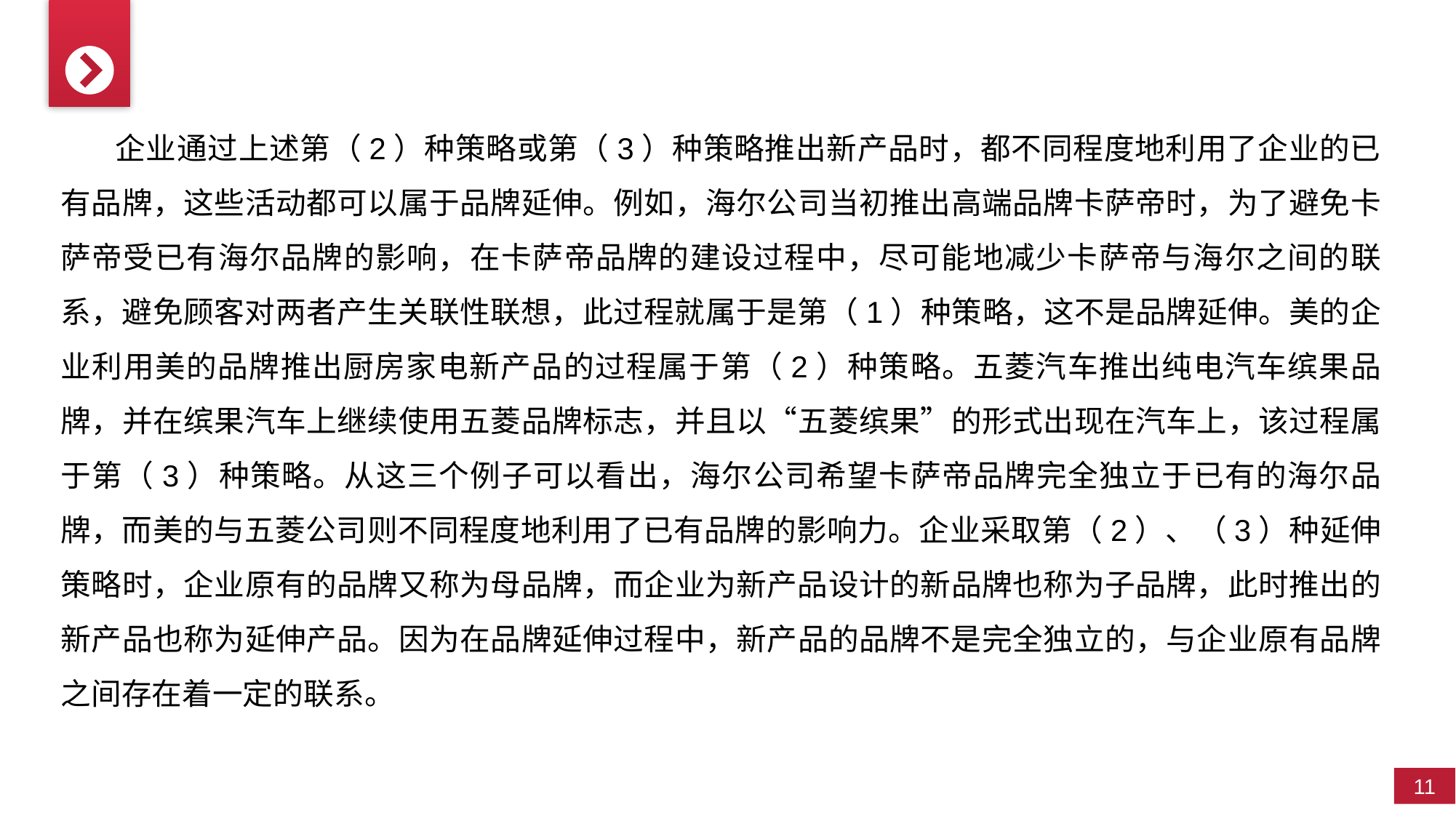

企业通过上述第（2）种策略或第（3）种策略推出新产品时，都不同程度地利用了企业的已有品牌，这些活动都可以属于品牌延伸。例如，海尔公司当初推出高端品牌卡萨帝时，为了避免卡萨帝受已有海尔品牌的影响，在卡萨帝品牌的建设过程中，尽可能地减少卡萨帝与海尔之间的联系，避免顾客对两者产生关联性联想，此过程就属于是第（1）种策略，这不是品牌延伸。美的企业利用美的品牌推出厨房家电新产品的过程属于第（2）种策略。五菱汽车推出纯电汽车缤果品牌，并在缤果汽车上继续使用五菱品牌标志，并且以“五菱缤果”的形式出现在汽车上，该过程属于第（3）种策略。从这三个例子可以看出，海尔公司希望卡萨帝品牌完全独立于已有的海尔品牌，而美的与五菱公司则不同程度地利用了已有品牌的影响力。企业采取第（2）、（3）种延伸策略时，企业原有的品牌又称为母品牌，而企业为新产品设计的新品牌也称为子品牌，此时推出的新产品也称为延伸产品。因为在品牌延伸过程中，新产品的品牌不是完全独立的，与企业原有品牌之间存在着一定的联系。